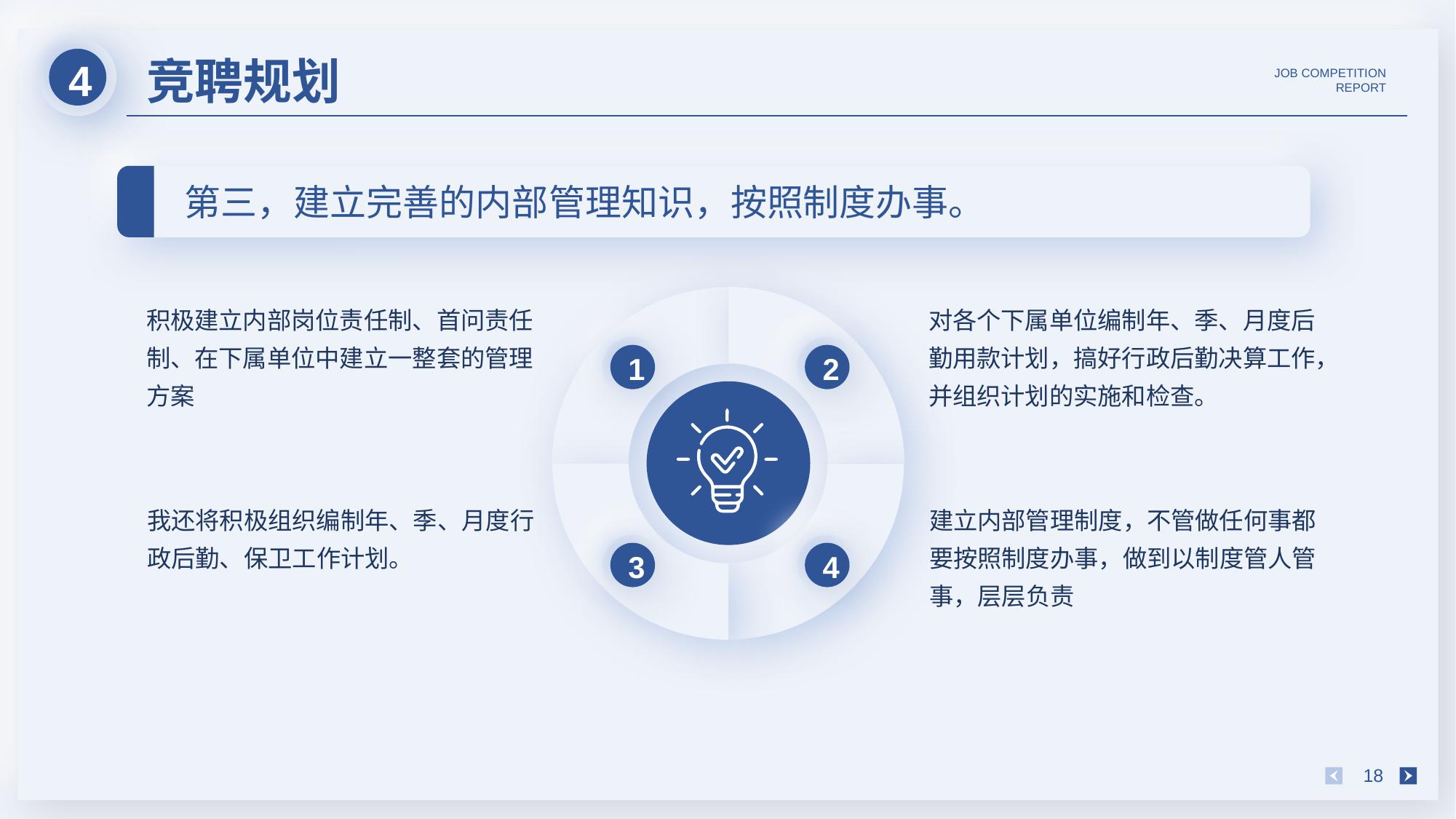

4
竞聘规划
JOB COMPETITION REPORT

第三，建立完善的内部管理知识，按照制度办事。

积极建立内部岗位责任制、首问责任制、在下属单位中建立一整套的管理方案
对各个下属单位编制年、季、月度后勤用款计划，搞好行政后勤决算工作，并组织计划的实施和检查。

2

1

我还将积极组织编制年、季、月度行政后勤、保卫工作计划。
建立内部管理制度，不管做任何事都要按照制度办事，做到以制度管人管事，层层负责

4

3